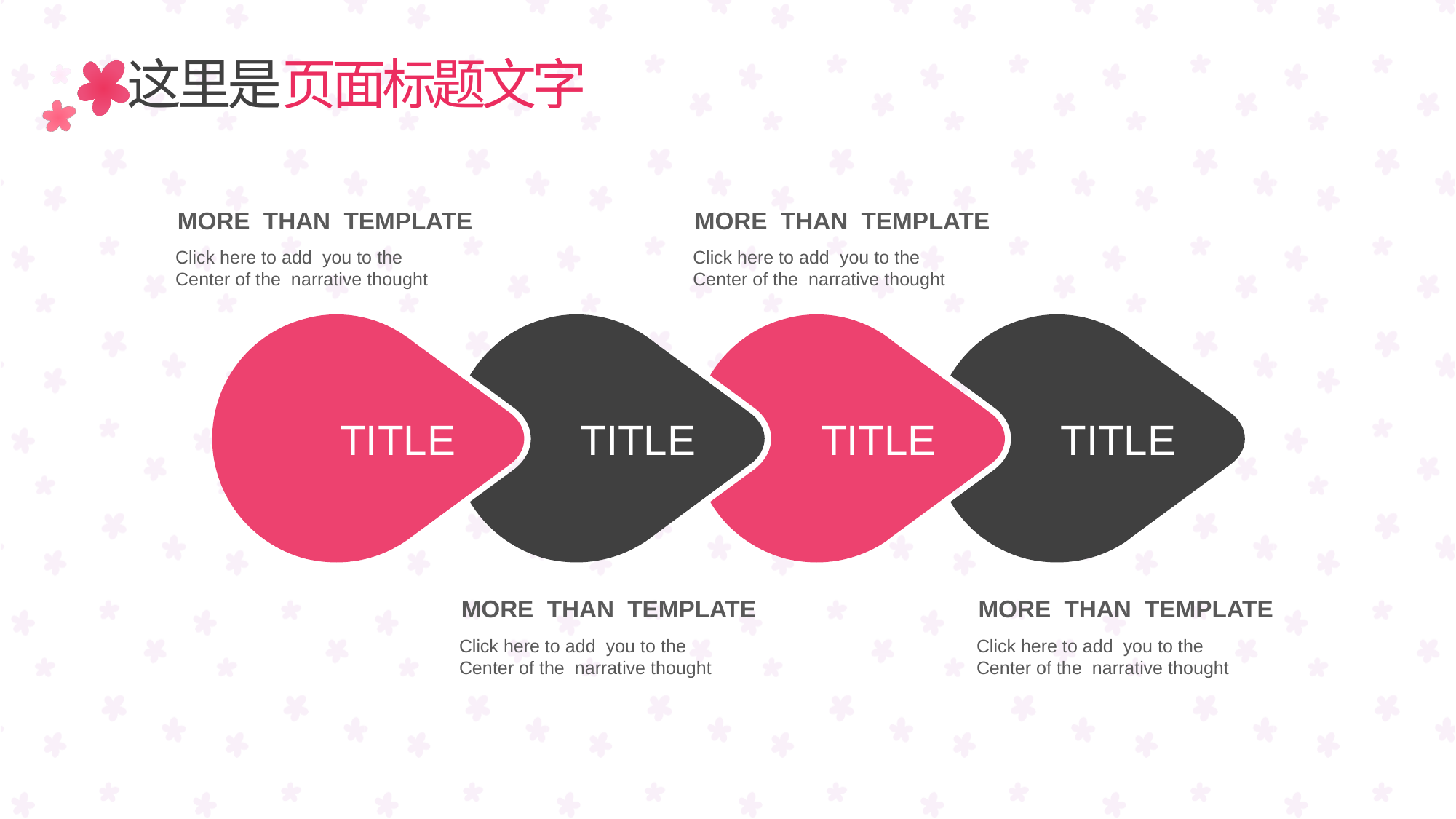

这里是页面标题文字
MORE  THAN  TEMPLATE
Click here to add  you to the Center of the  narrative thought
MORE  THAN  TEMPLATE
Click here to add  you to the Center of the  narrative thought

TITLE

TITLE

TITLE

TITLE
MORE  THAN  TEMPLATE
Click here to add  you to the Center of the  narrative thought
MORE  THAN  TEMPLATE
Click here to add  you to the Center of the  narrative thought